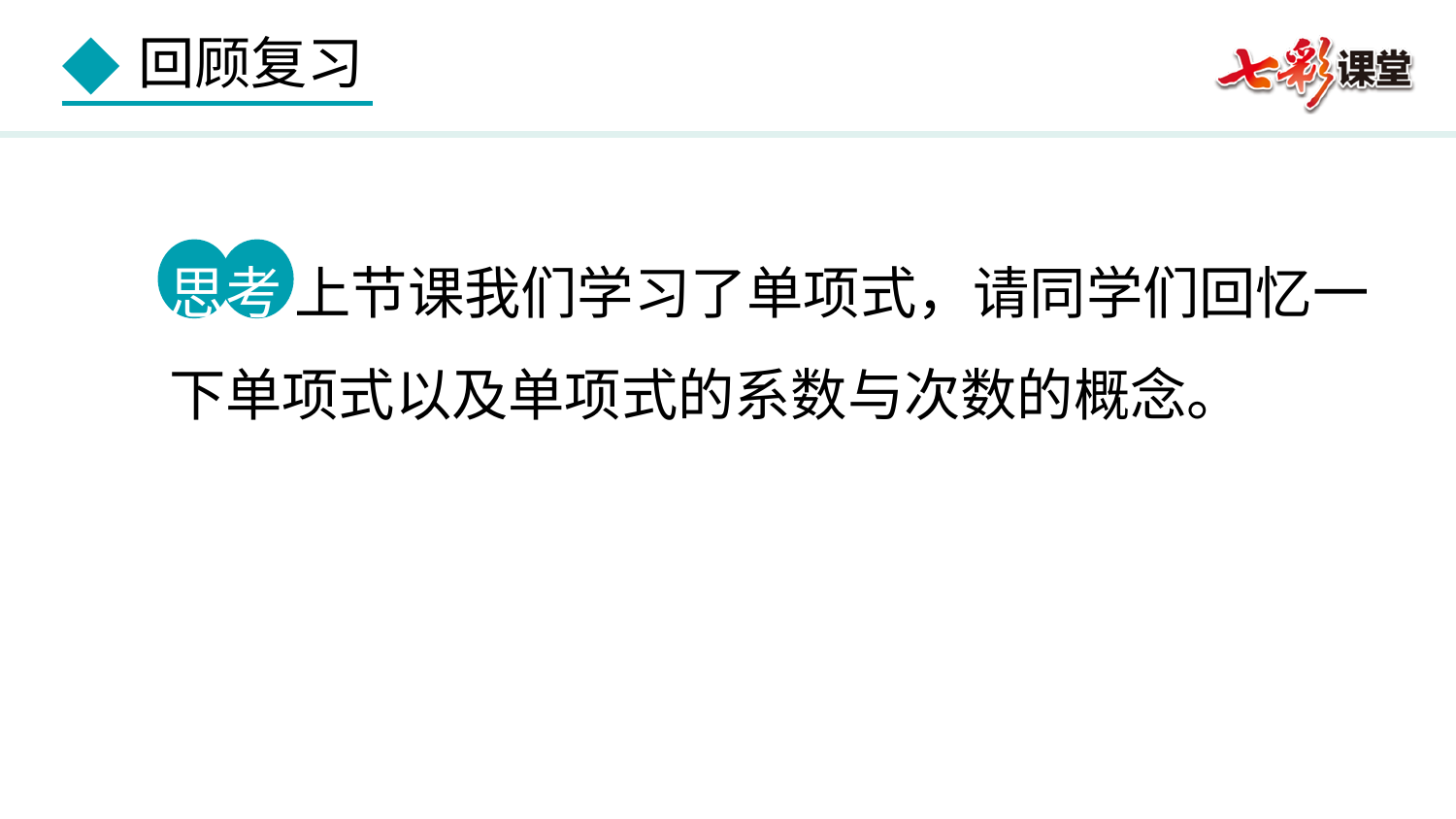

思考 上节课我们学习了单项式，请同学们回忆一下单项式以及单项式的系数与次数的概念。